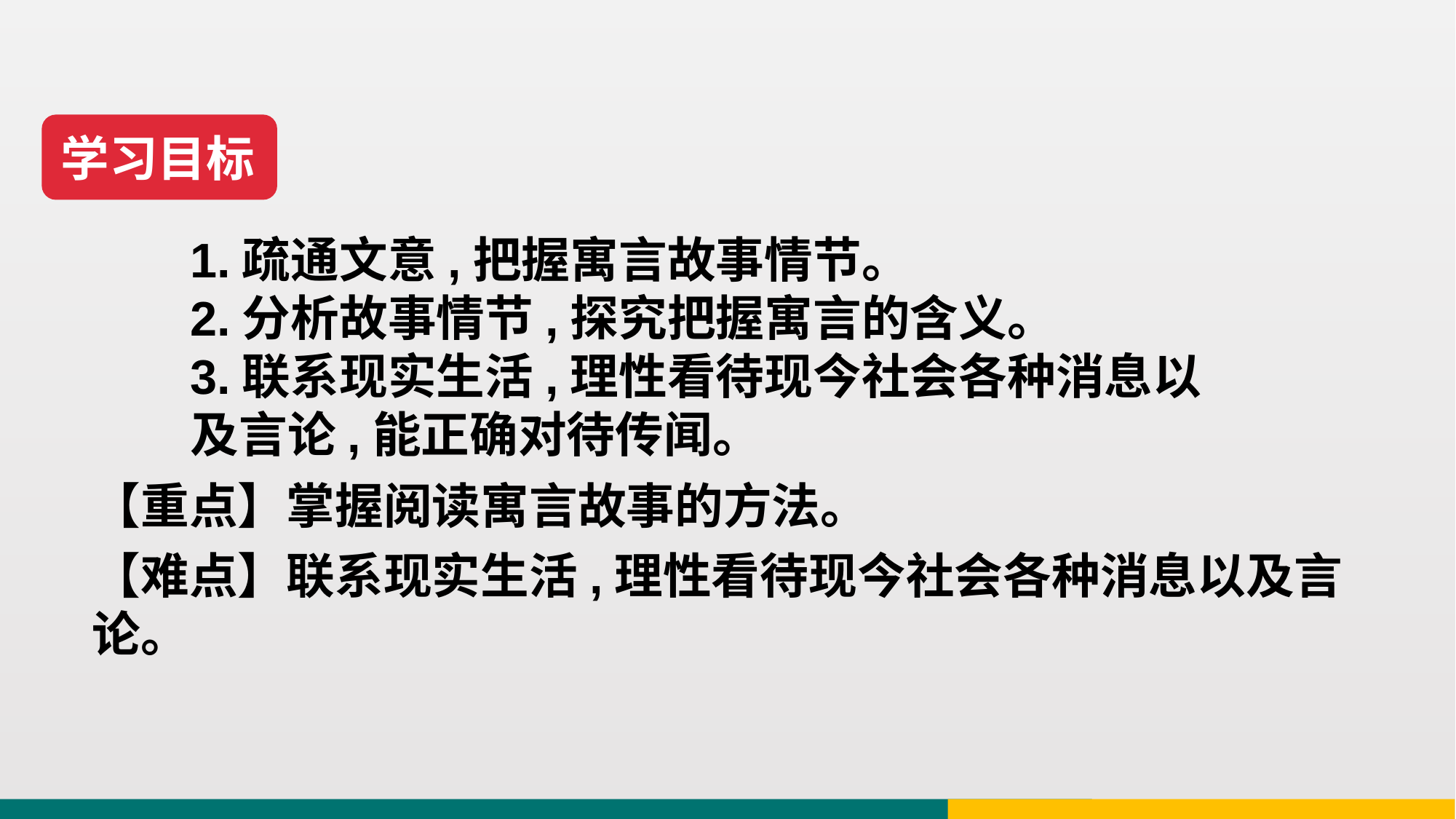

学习目标
1.疏通文意,把握寓言故事情节。
2.分析故事情节,探究把握寓言的含义。
3.联系现实生活,理性看待现今社会各种消息以及言论,能正确对待传闻。
【重点】掌握阅读寓言故事的方法。
【难点】联系现实生活,理性看待现今社会各种消息以及言论。